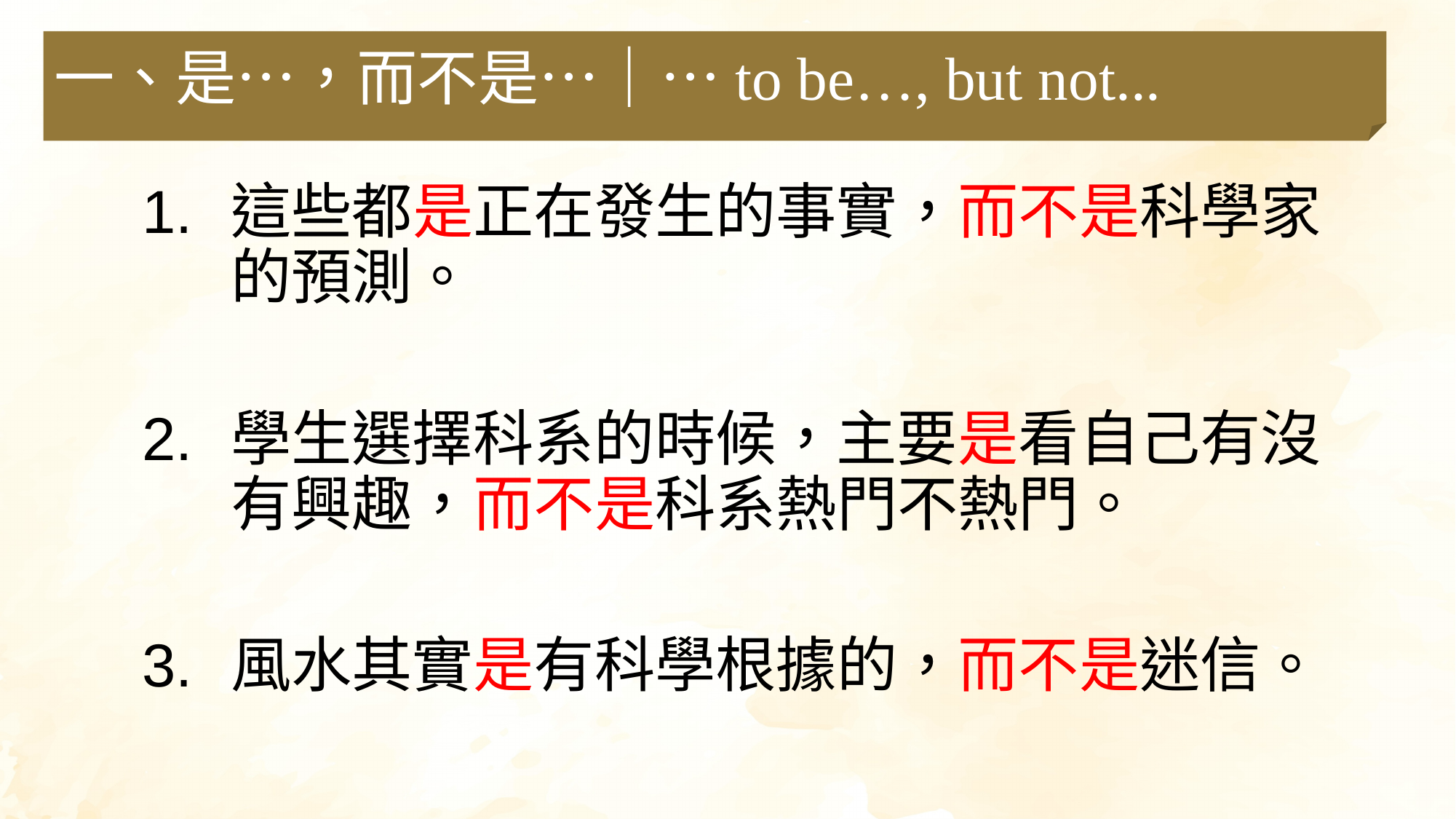

一、是…，而不是…｜…to be…, but not...
這些都是正在發生的事實，而不是科學家的預測。

學生選擇科系的時候，主要是看自己有沒有興趣，而不是科系熱門不熱門。

風水其實是有科學根據的，而不是迷信。